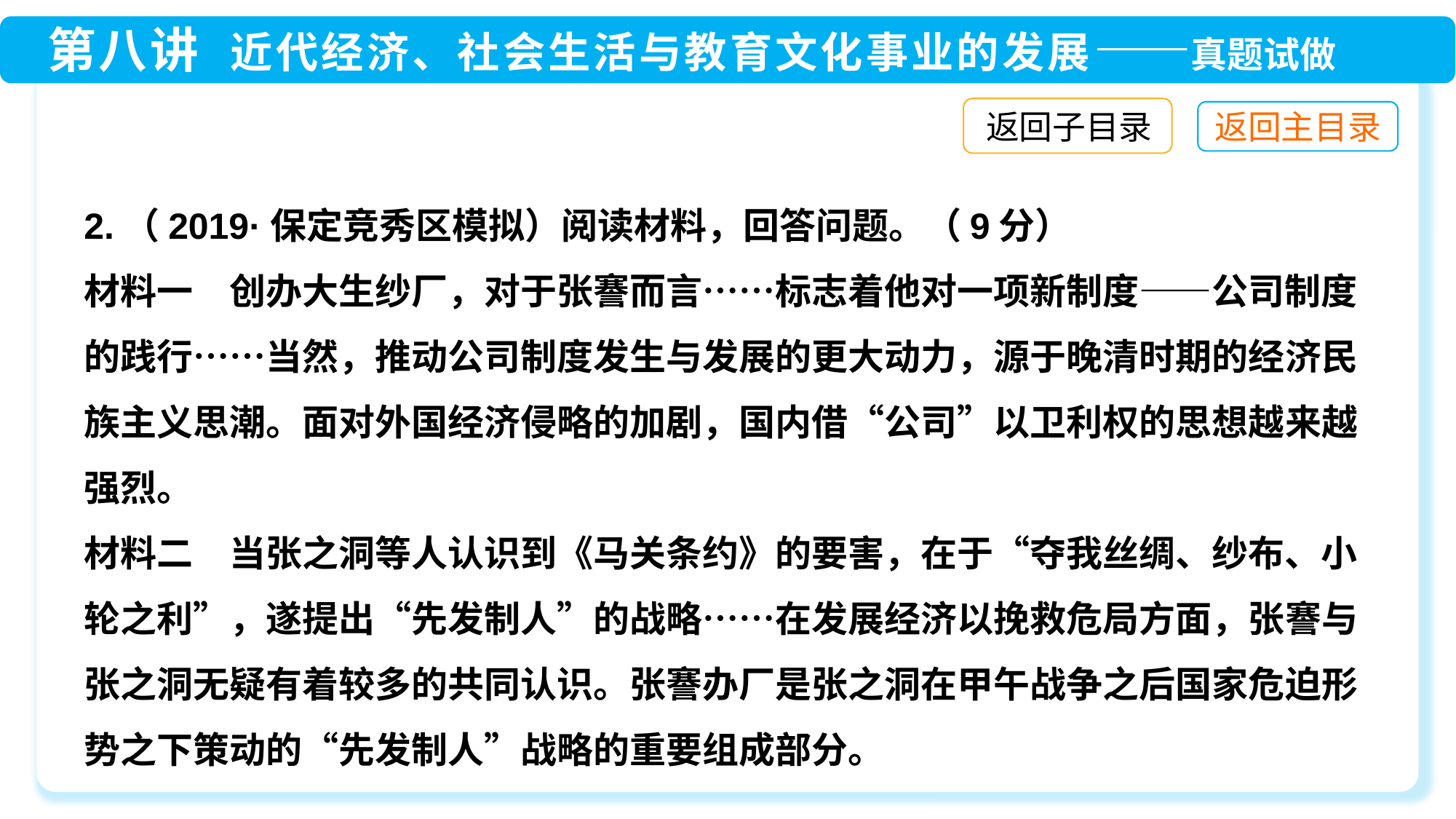

返回子目录

2.（2019·保定竞秀区模拟）阅读材料，回答问题。（9分）
材料一　创办大生纱厂，对于张謇而言……标志着他对一项新制度——公司制度的践行……当然，推动公司制度发生与发展的更大动力，源于晚清时期的经济民族主义思潮。面对外国经济侵略的加剧，国内借“公司”以卫利权的思想越来越强烈。
材料二　当张之洞等人认识到《马关条约》的要害，在于“夺我丝绸、纱布、小轮之利”，遂提出“先发制人”的战略……在发展经济以挽救危局方面，张謇与张之洞无疑有着较多的共同认识。张謇办厂是张之洞在甲午战争之后国家危迫形势之下策动的“先发制人”战略的重要组成部分。